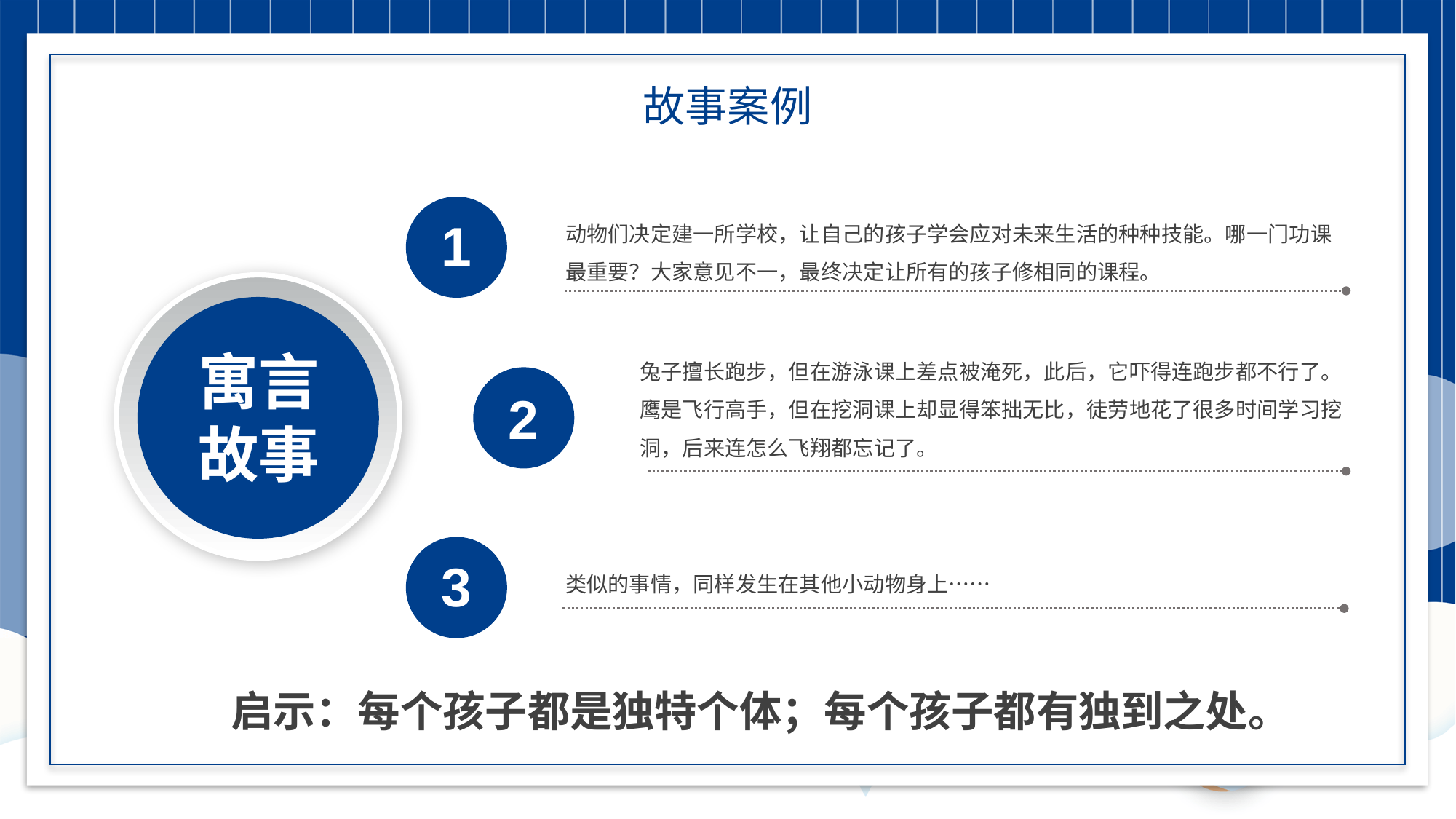

故事案例

1
动物们决定建一所学校，让自己的孩子学会应对未来生活的种种技能。哪一门功课最重要？大家意见不一，最终决定让所有的孩子修相同的课程。

寓言
故事
兔子擅长跑步，但在游泳课上差点被淹死，此后，它吓得连跑步都不行了。
鹰是飞行高手，但在挖洞课上却显得笨拙无比，徒劳地花了很多时间学习挖洞，后来连怎么飞翔都忘记了。

2

3
类似的事情，同样发生在其他小动物身上……
启示：每个孩子都是独特个体；每个孩子都有独到之处。